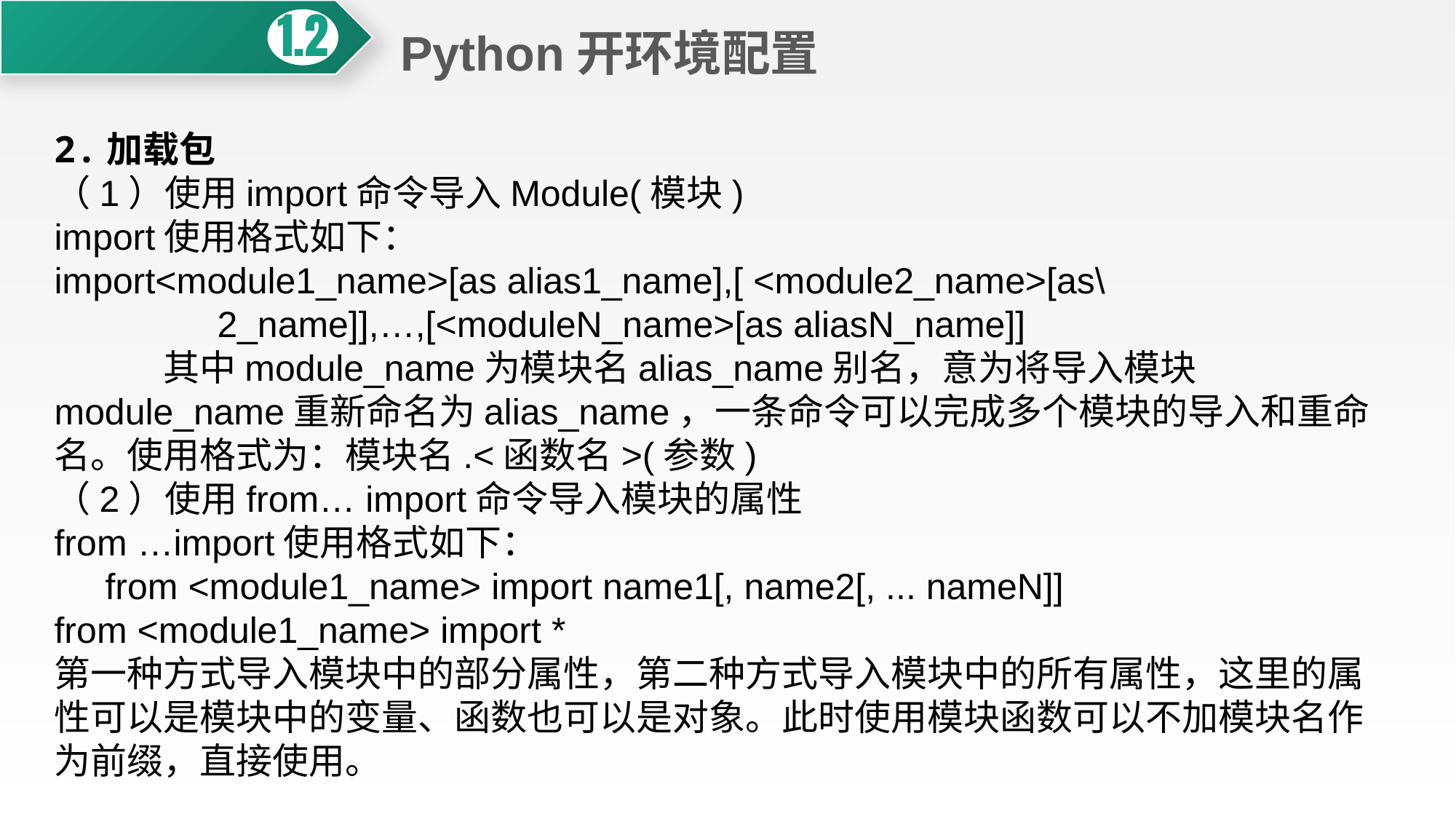

Python开环境配置
1.2
2.加载包
（1）使用import命令导入Module(模块)
import使用格式如下：
import<module1_name>[as alias1_name],[ <module2_name>[as\
                2_name]],…,[<moduleN_name>[as aliasN_name]]
	其中module_name为模块名alias_name别名，意为将导入模块module_name重新命名为alias_name，一条命令可以完成多个模块的导入和重命名。使用格式为：模块名.<函数名>(参数)
（2）使用from… import命令导入模块的属性
from …import使用格式如下：
     from <module1_name> import name1[, name2[, ... nameN]]
from <module1_name> import *
第一种方式导入模块中的部分属性，第二种方式导入模块中的所有属性，这里的属性可以是模块中的变量、函数也可以是对象。此时使用模块函数可以不加模块名作为前缀，直接使用。